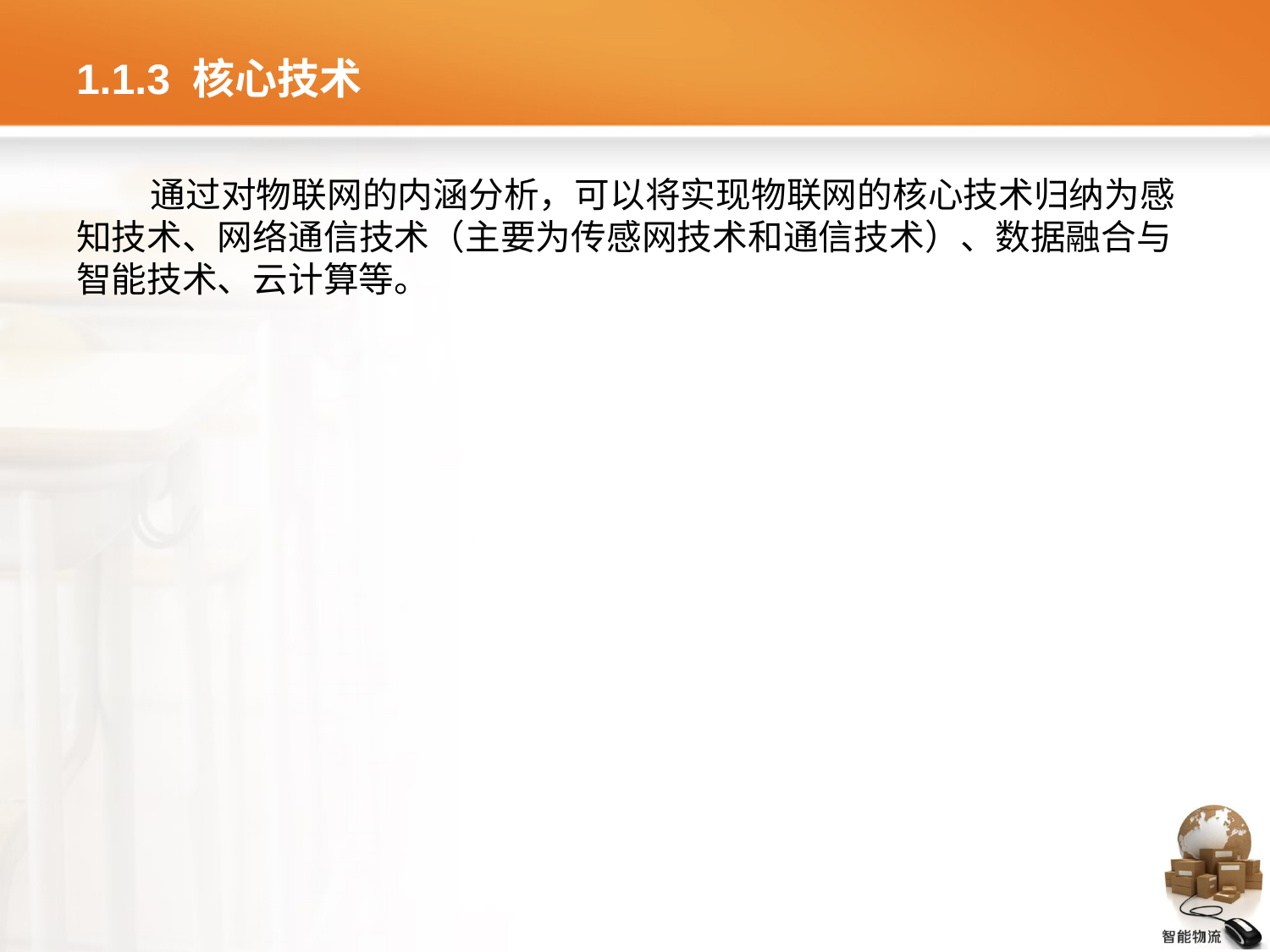

# 1.1.3 核心技术
通过对物联网的内涵分析，可以将实现物联网的核心技术归纳为感知技术、网络通信技术（主要为传感网技术和通信技术）、数据融合与智能技术、云计算等。